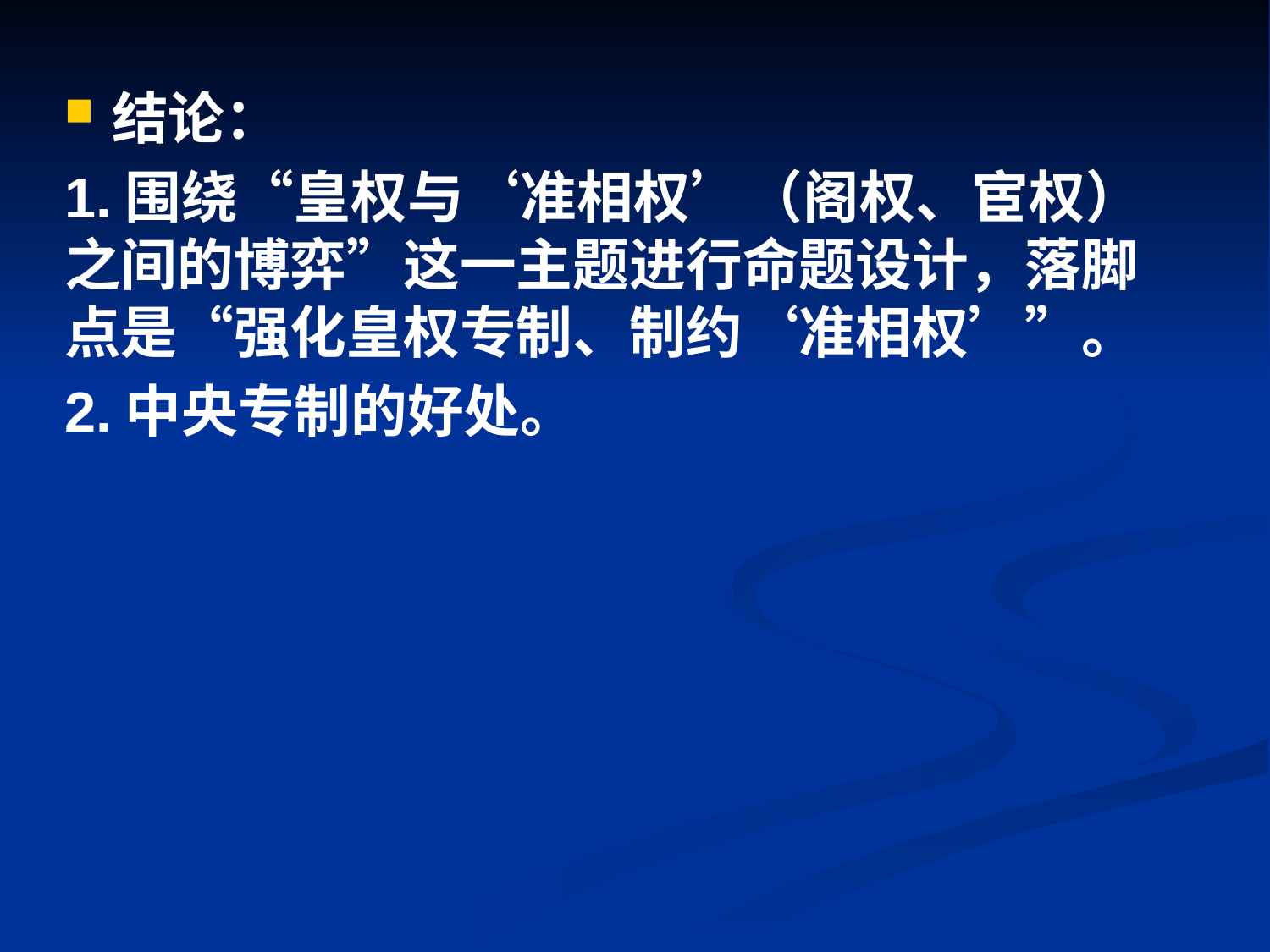

结论：
1.围绕“皇权与‘准相权’（阁权、宦权）之间的博弈”这一主题进行命题设计，落脚点是“强化皇权专制、制约‘准相权’”。
2.中央专制的好处。